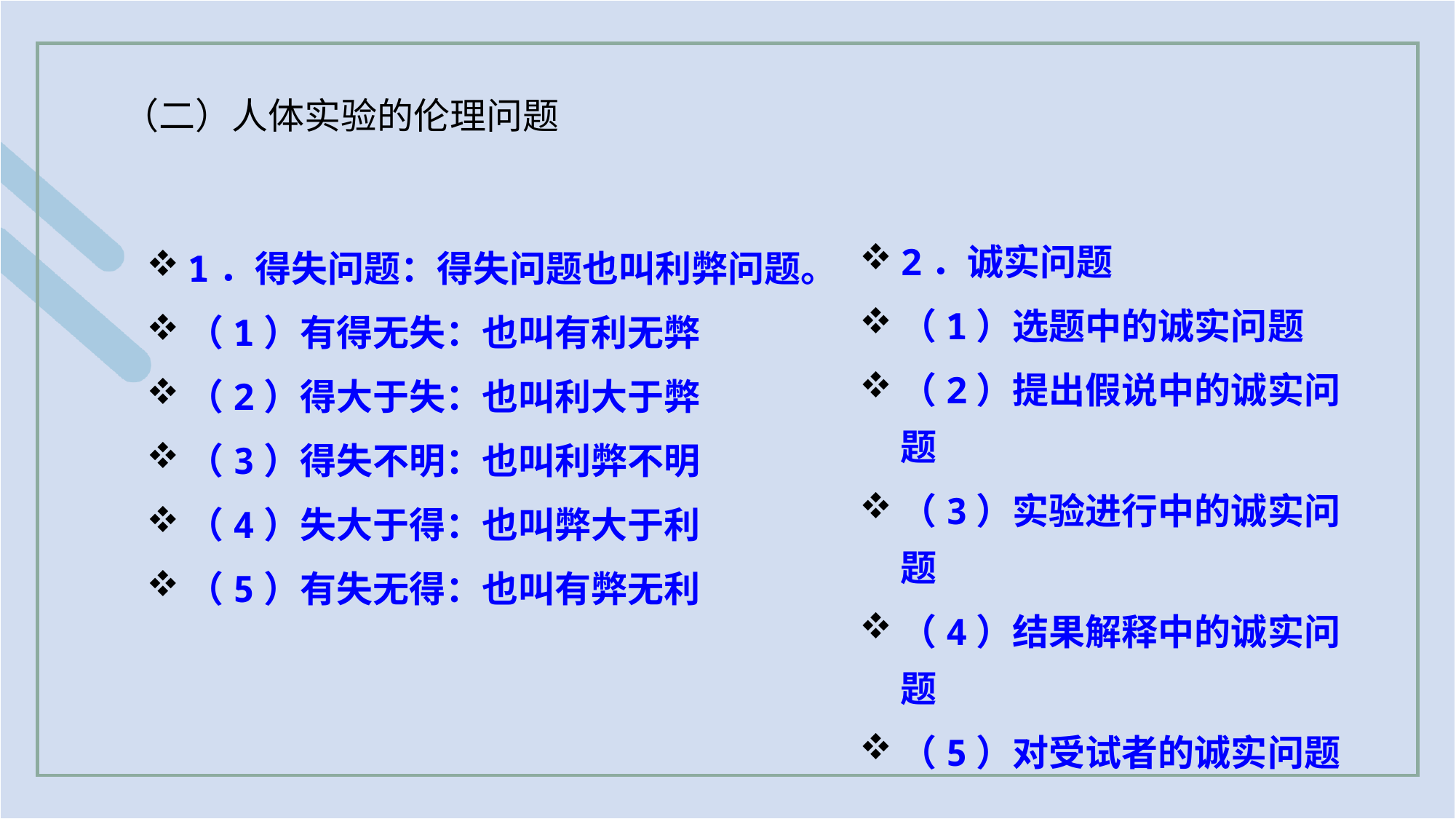

（二）人体实验的伦理问题

2．诚实问题
（1）选题中的诚实问题
（2）提出假说中的诚实问题
（3）实验进行中的诚实问题
（4）结果解释中的诚实问题
（5）对受试者的诚实问题
1．得失问题：得失问题也叫利弊问题。
（1）有得无失：也叫有利无弊
（2）得大于失：也叫利大于弊
（3）得失不明：也叫利弊不明
（4）失大于得：也叫弊大于利
（5）有失无得：也叫有弊无利